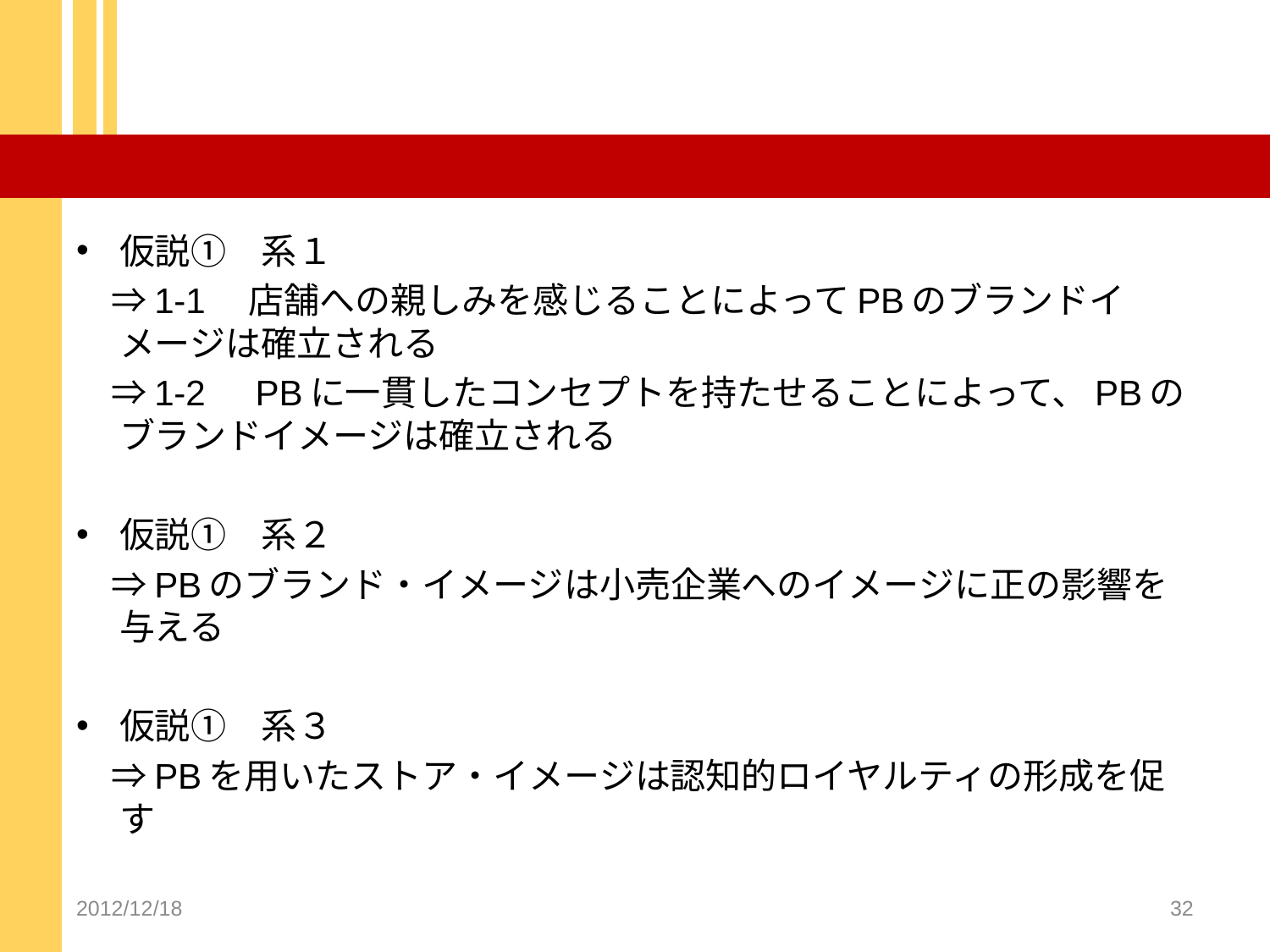

#

仮説①　系１
　⇒1-1　店舗への親しみを感じることによってPBのブランドイメージは確立される
　⇒1-2　PBに一貫したコンセプトを持たせることによって、PBのブランドイメージは確立される

仮説①　系２
　⇒PBのブランド・イメージは小売企業へのイメージに正の影響を与える

仮説①　系３
　⇒PBを用いたストア・イメージは認知的ロイヤルティの形成を促す
2012/12/18
32